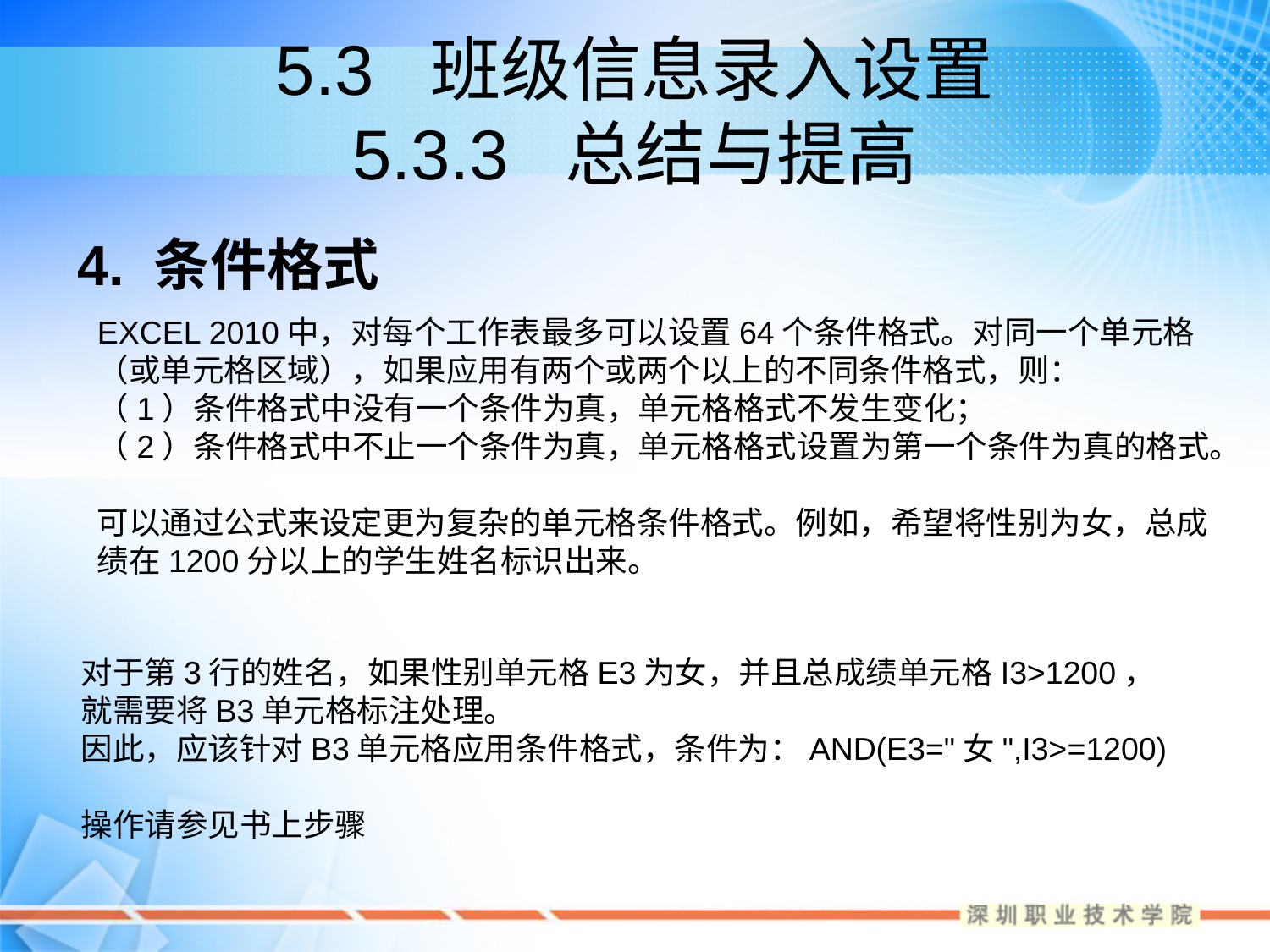

# 5.3  班级信息录入设置 5.3.3  总结与提高

4. 条件格式
EXCEL 2010中，对每个工作表最多可以设置64个条件格式。对同一个单元格（或单元格区域），如果应用有两个或两个以上的不同条件格式，则：
（1）条件格式中没有一个条件为真，单元格格式不发生变化；
（2）条件格式中不止一个条件为真，单元格格式设置为第一个条件为真的格式。

可以通过公式来设定更为复杂的单元格条件格式。例如，希望将性别为女，总成绩在1200分以上的学生姓名标识出来。

对于第3行的姓名，如果性别单元格E3为女，并且总成绩单元格I3>1200，
就需要将B3单元格标注处理。
因此，应该针对B3单元格应用条件格式，条件为：AND(E3="女",I3>=1200)

操作请参见书上步骤